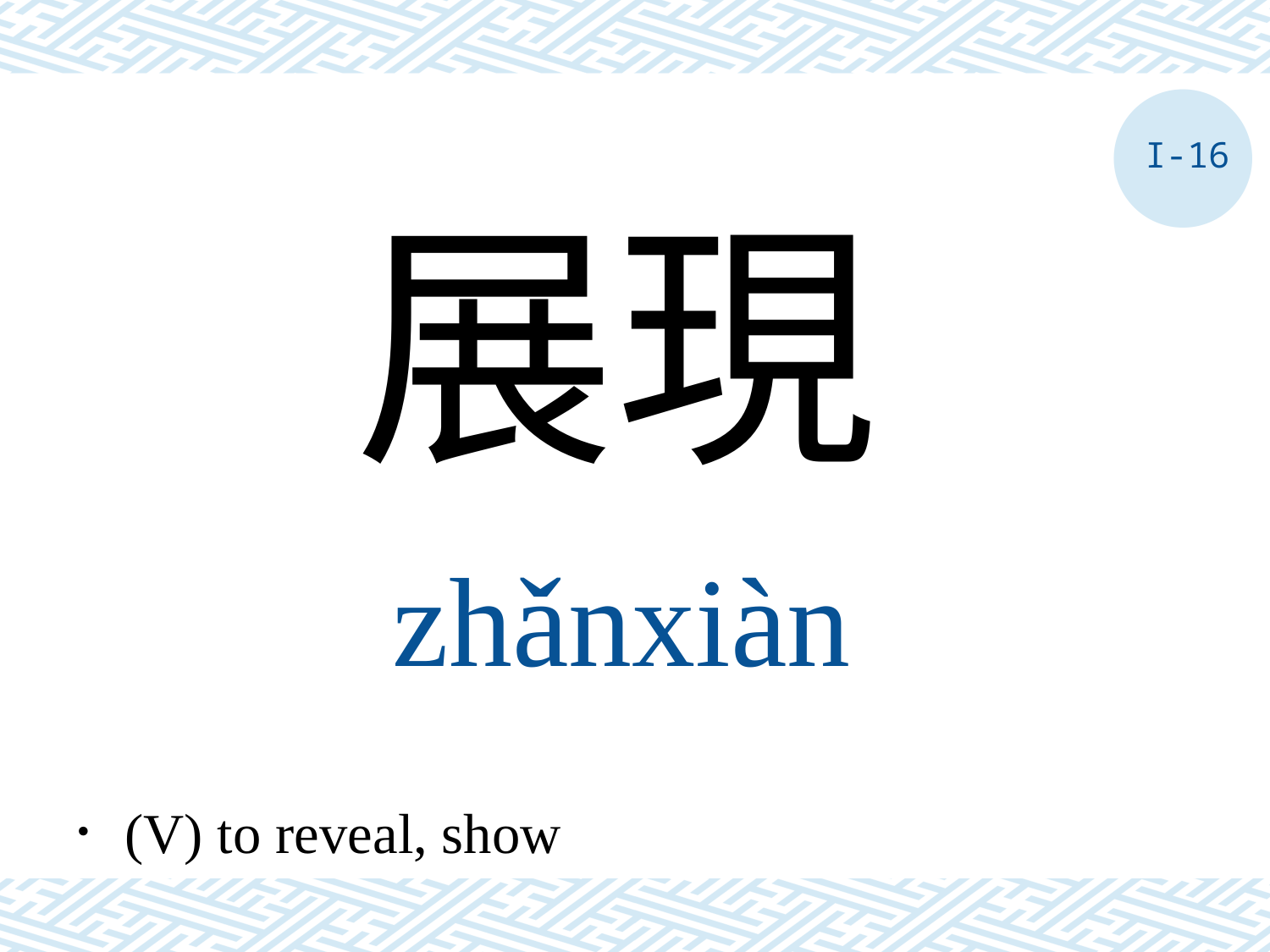

I-16

展現
zhǎnxiàn
．(V) to reveal, show